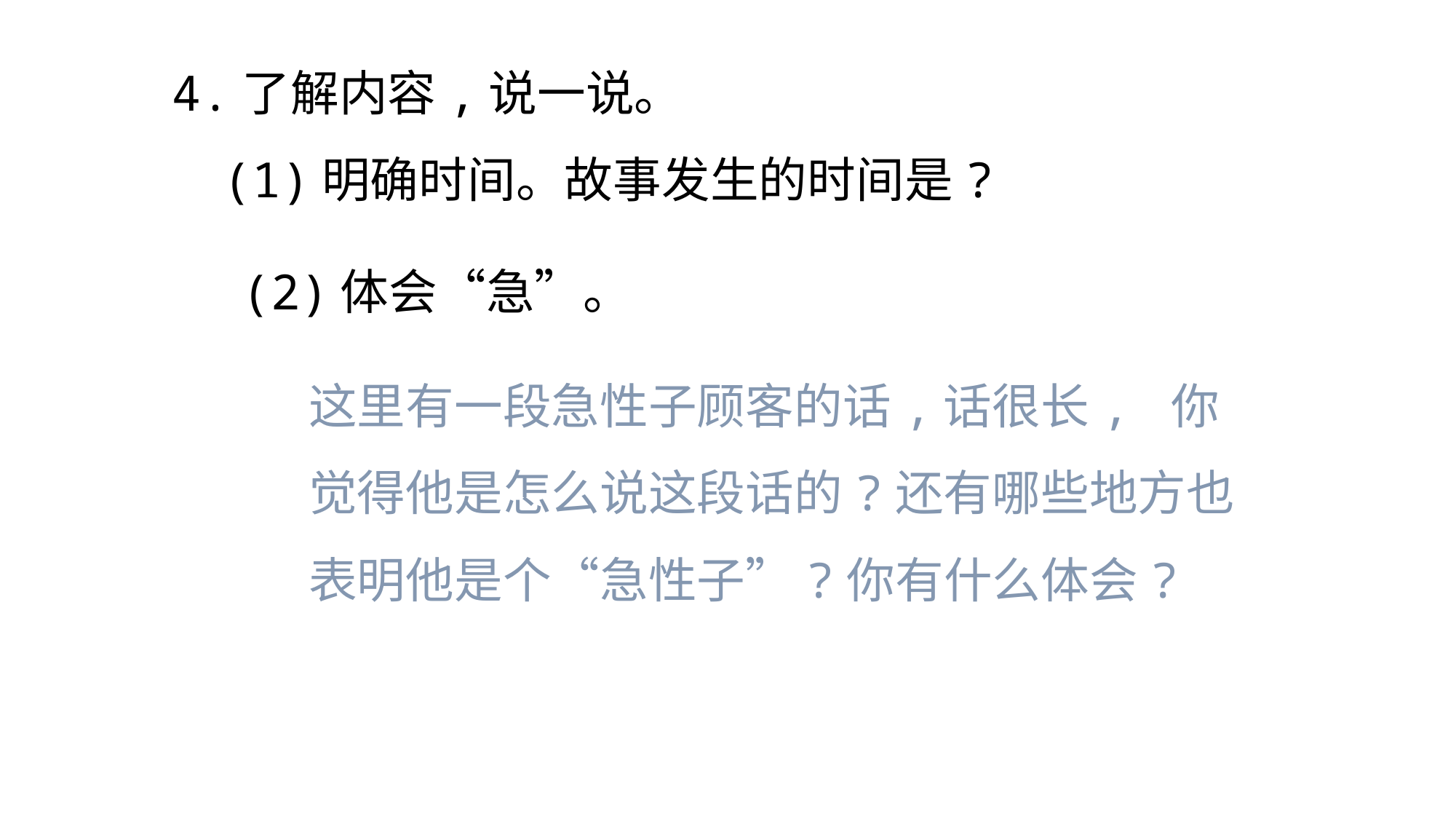

4.了解内容,说一说。
 (1)明确时间。故事发生的时间是?
 (2)体会“急”。
这里有一段急性子顾客的话,话很长, 你觉得他是怎么说这段话的?还有哪些地方也表明他是个“急性子”?你有什么体会?